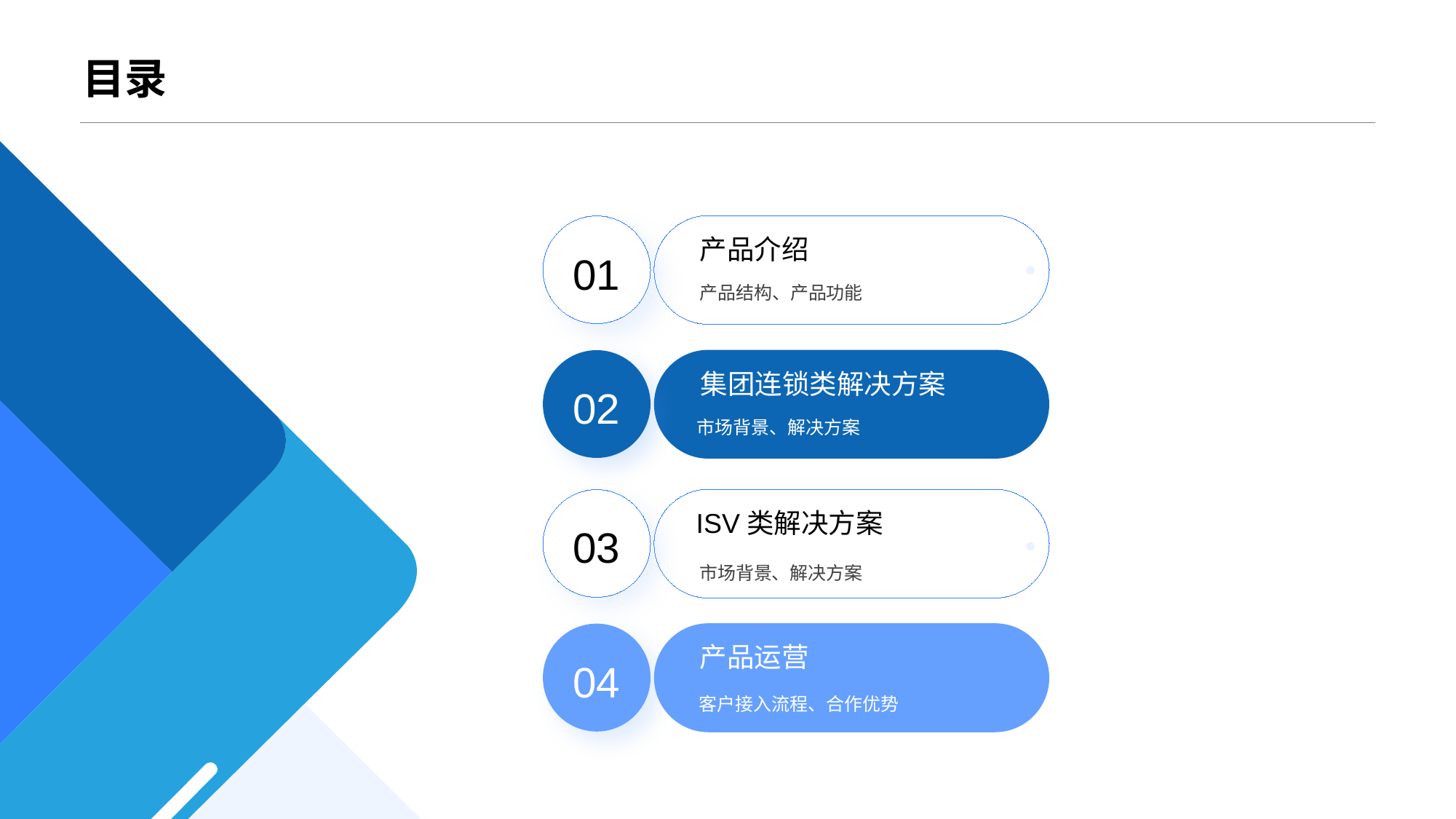

目录

产品介绍
01

产品结构、产品功能

集团连锁类解决方案
02

市场背景、解决方案

ISV类解决方案
03

市场背景、解决方案

产品运营
04
客户接入流程、合作优势